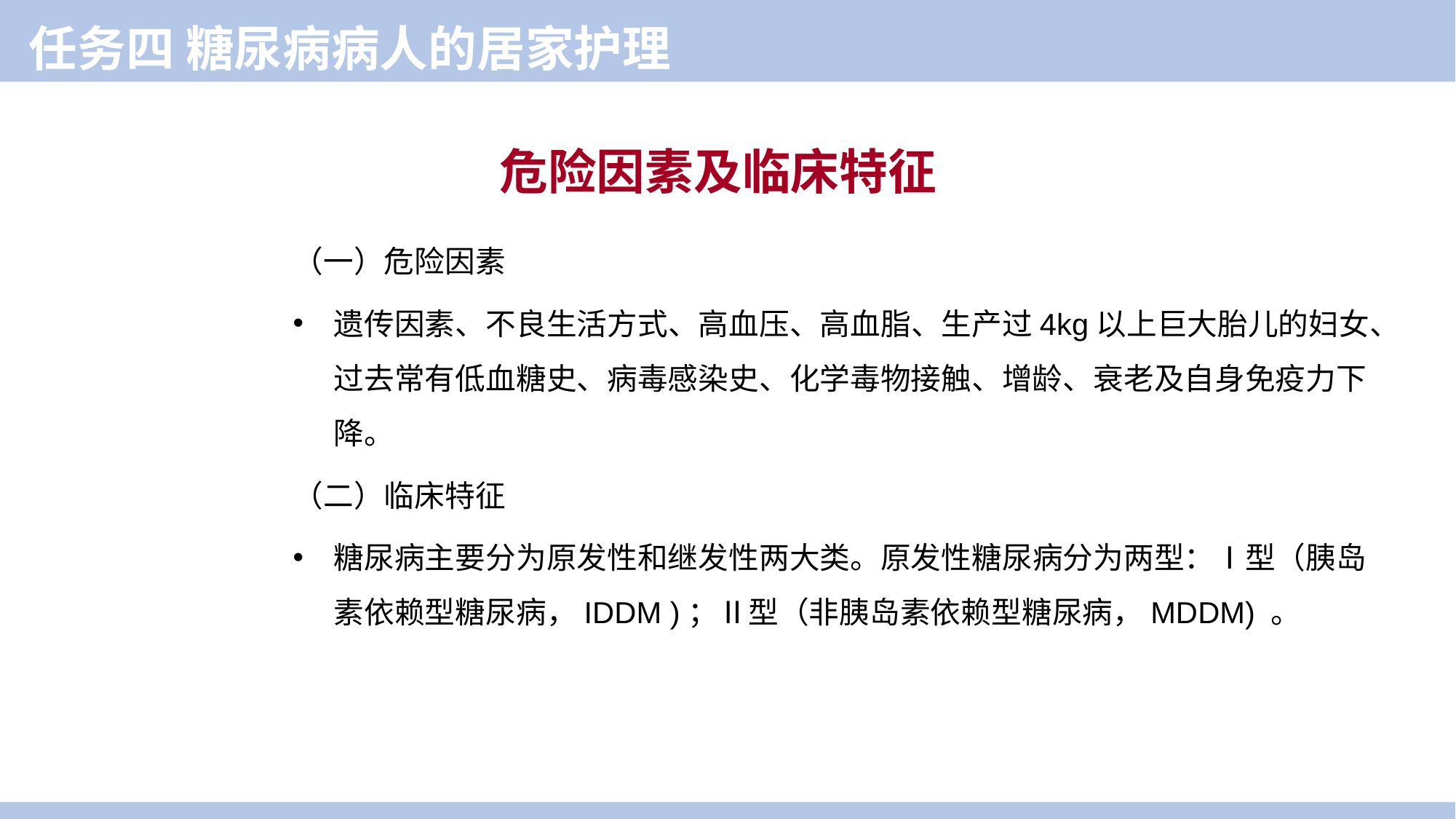

任务四 糖尿病病人的居家护理
危险因素及临床特征
（一）危险因素
遗传因素、不良生活方式、高血压、高血脂、生产过4kg以上巨大胎儿的妇女、过去常有低血糖史、病毒感染史、化学毒物接触、增龄、衰老及自身免疫力下降。
（二）临床特征
糖尿病主要分为原发性和继发性两大类。原发性糖尿病分为两型：Ⅰ型（胰岛素依赖型糖尿病，IDDM )；Ⅱ型（非胰岛素依赖型糖尿病，MDDM) 。